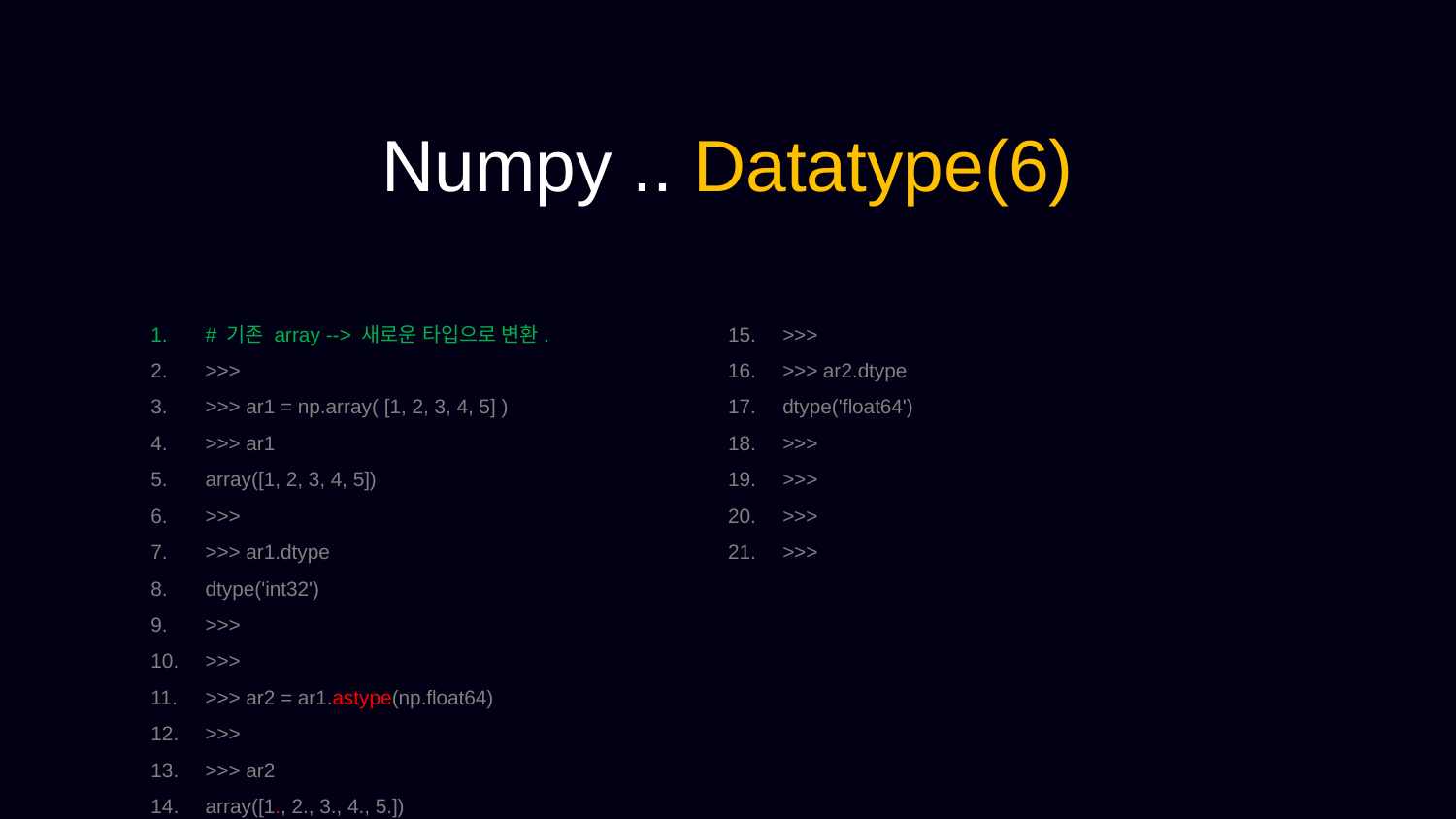

Numpy .. Datatype(6)
# 기존 array --> 새로운 타입으로 변환.
>>>
>>> ar1 = np.array( [1, 2, 3, 4, 5] )
>>> ar1
array([1, 2, 3, 4, 5])
>>>
>>> ar1.dtype
dtype('int32')
>>>
>>>
>>> ar2 = ar1.astype(np.float64)
>>>
>>> ar2
array([1., 2., 3., 4., 5.])
>>>
>>> ar2.dtype
dtype('float64')
>>>
>>>
>>>
>>>